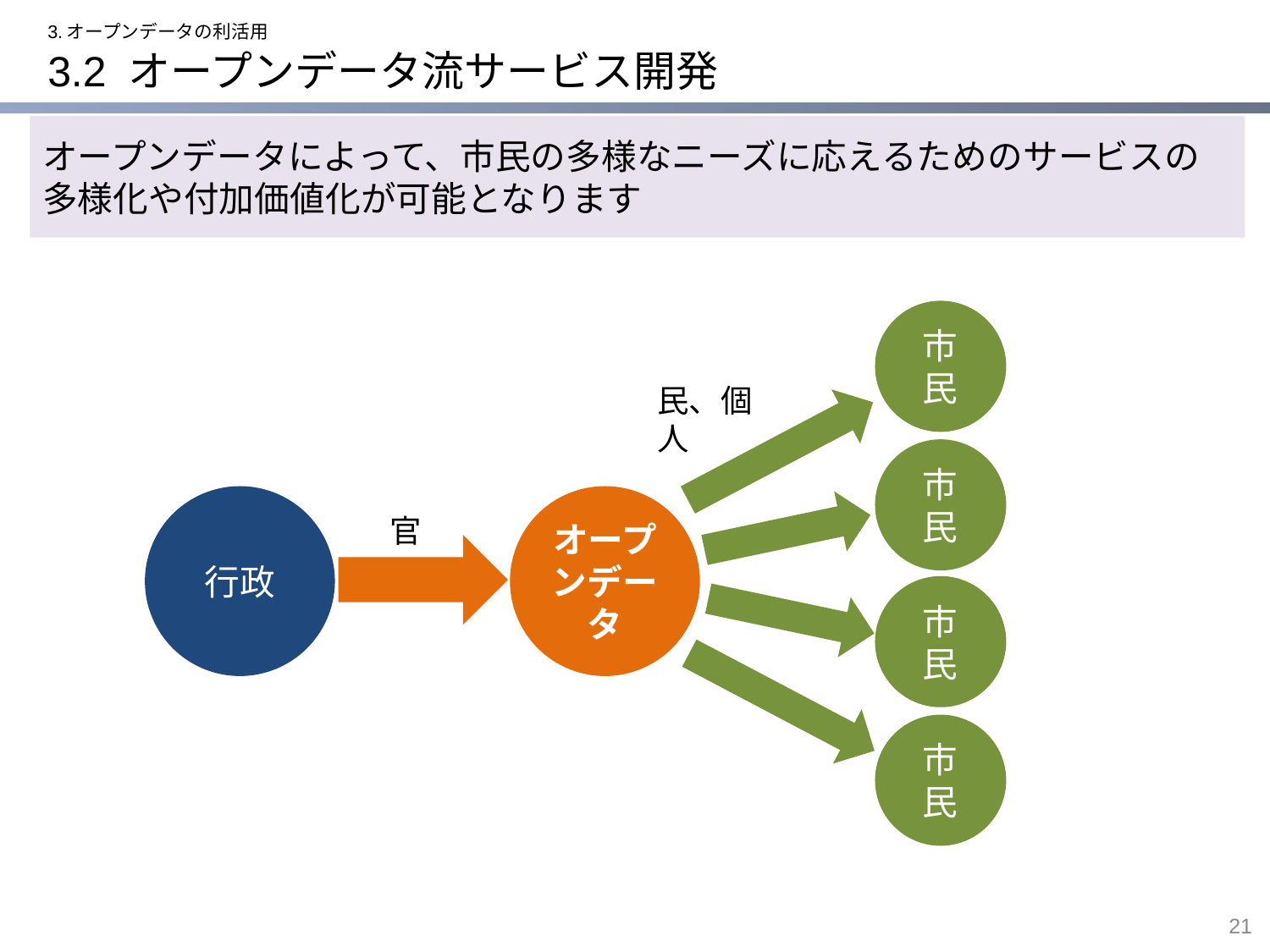

3.オープンデータの利活用
# 3.2 オープンデータ流サービス開発
オープンデータによって、市民の多様なニーズに応えるためのサービスの多様化や付加価値化が可能となります
市民
民、個人

市民
行政
オープンデータ

官

市民

市民
21